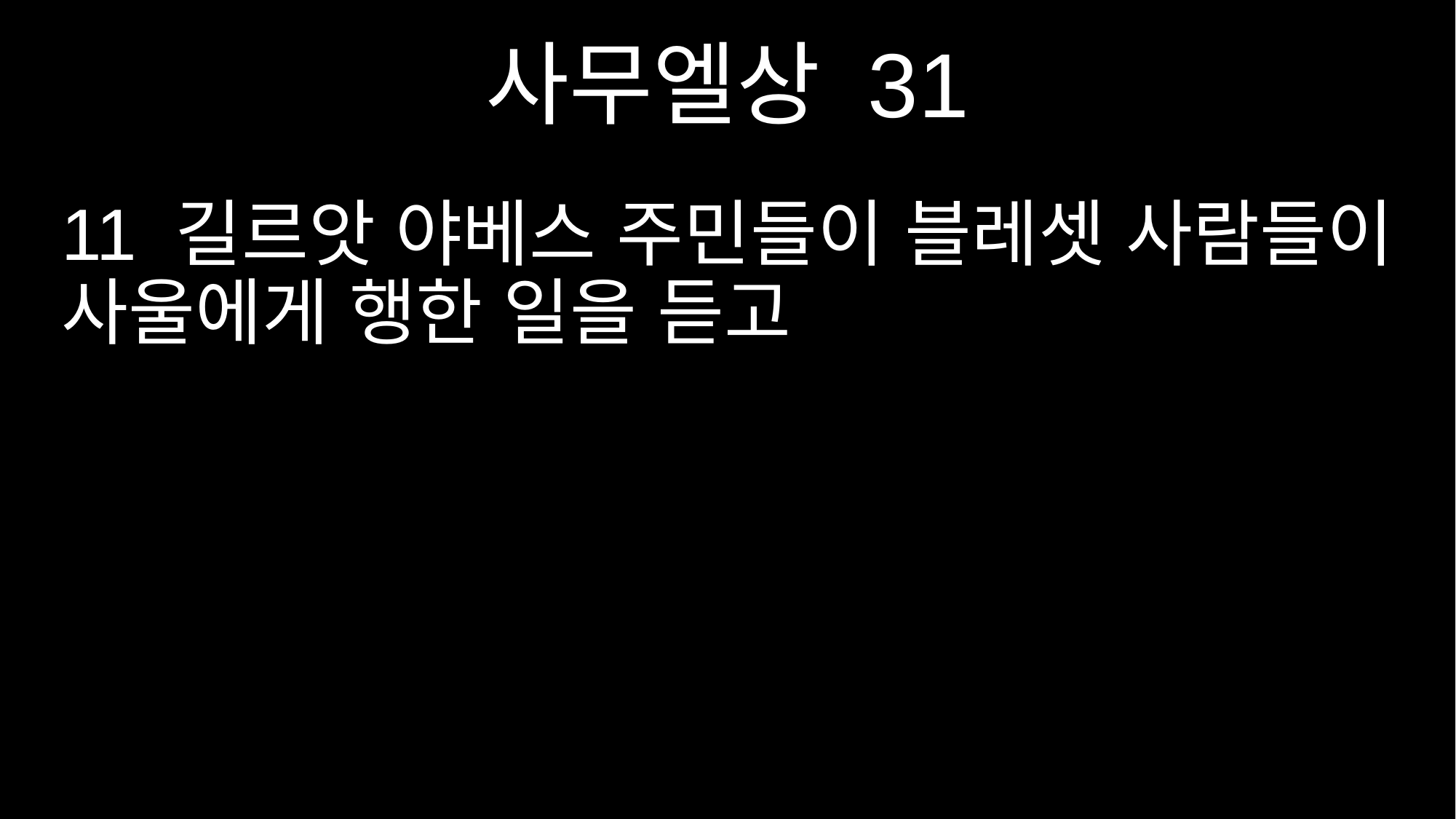

사무엘상 31
11 길르앗 야베스 주민들이 블레셋 사람들이 사울에게 행한 일을 듣고